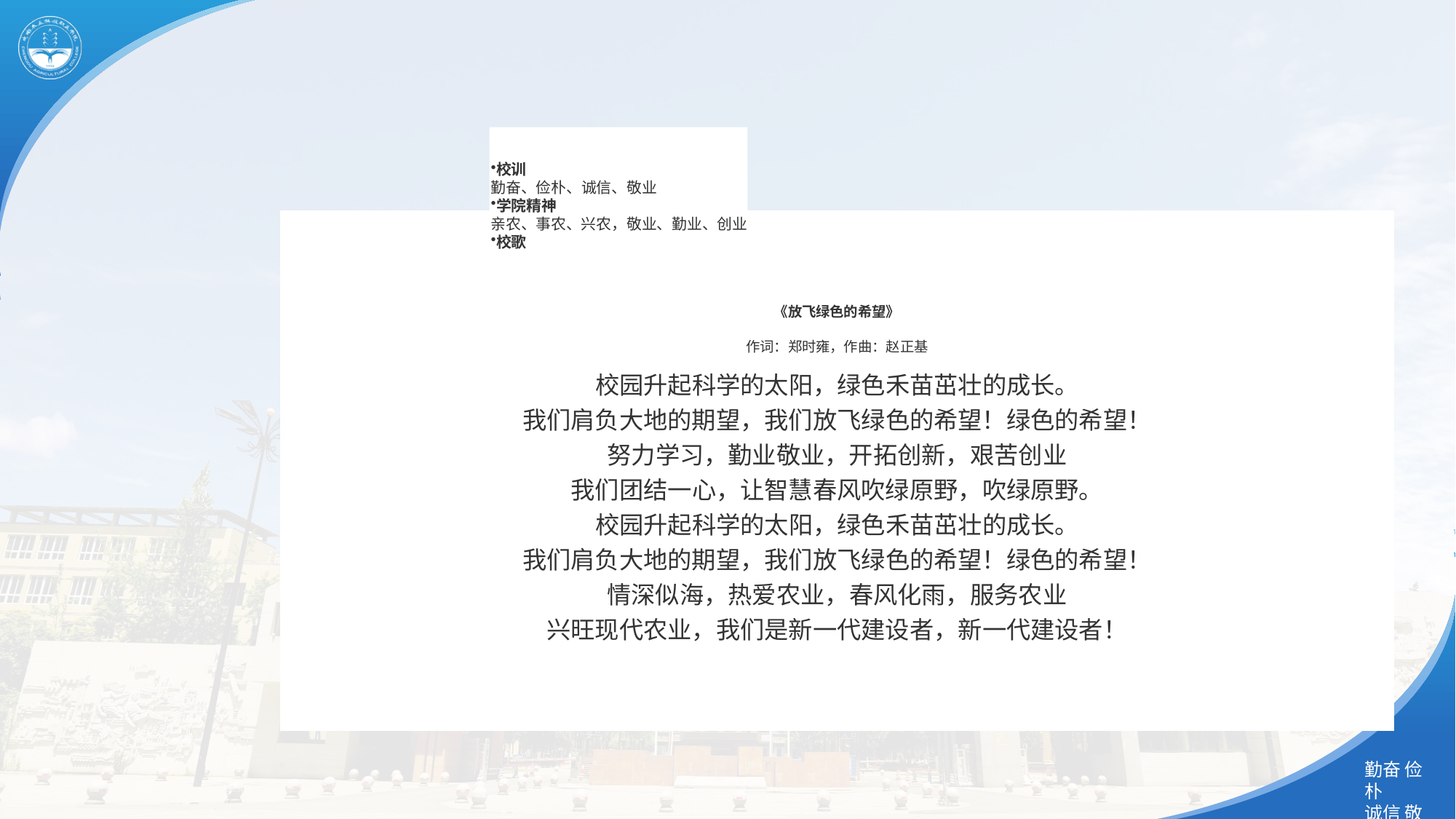

校训
勤奋、俭朴、诚信、敬业
学院精神
亲农、事农、兴农，敬业、勤业、创业
校歌

| 《放飞绿色的希望》 作词：郑时雍，作曲：赵正基 校园升起科学的太阳，绿色禾苗茁壮的成长。 我们肩负大地的期望，我们放飞绿色的希望！绿色的希望！ 努力学习，勤业敬业，开拓创新，艰苦创业 我们团结一心，让智慧春风吹绿原野，吹绿原野。 校园升起科学的太阳，绿色禾苗茁壮的成长。 我们肩负大地的期望，我们放飞绿色的希望！绿色的希望！ 情深似海，热爱农业，春风化雨，服务农业 兴旺现代农业，我们是新一代建设者，新一代建设者！ |
| --- |